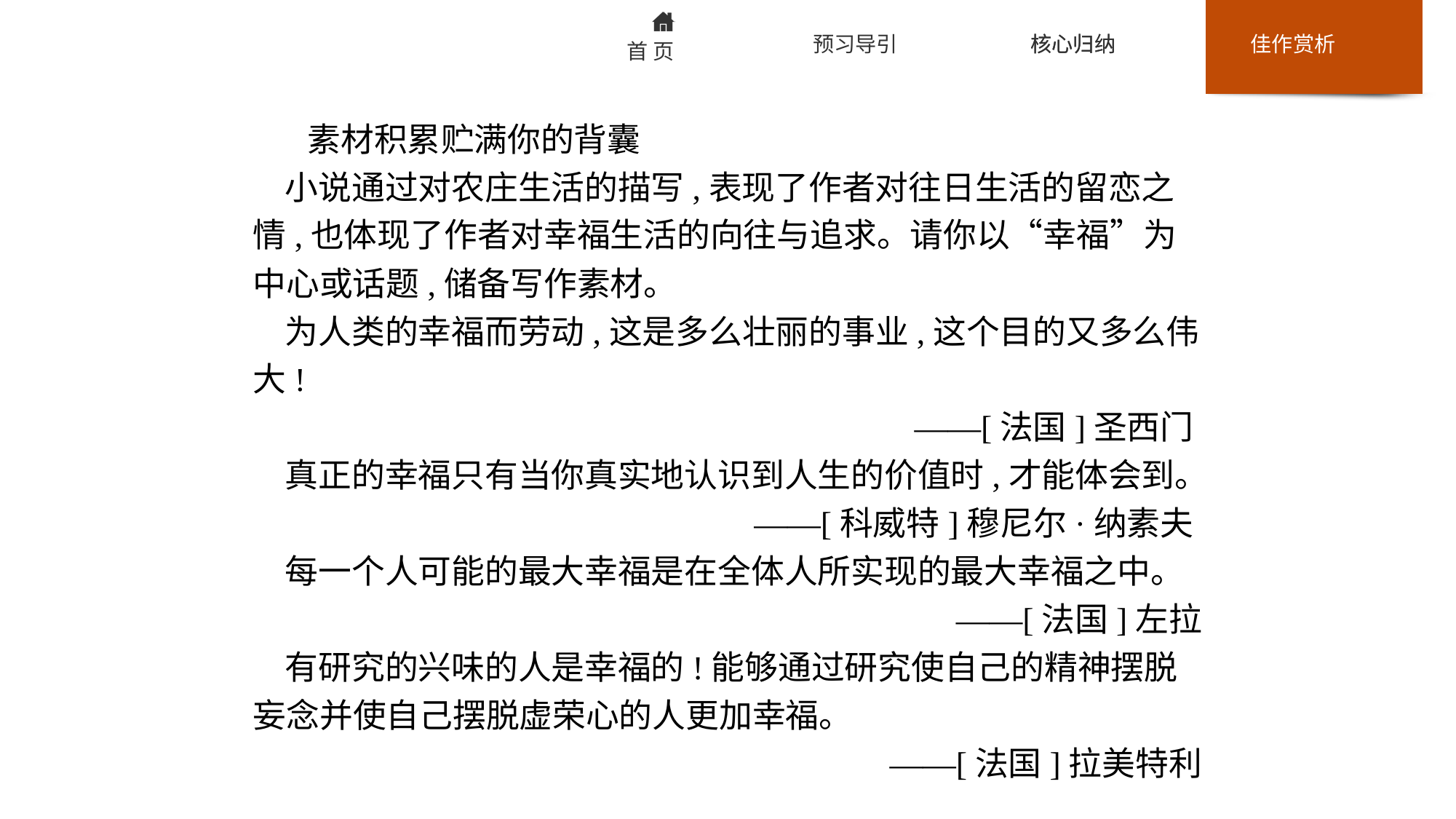

素材积累贮满你的背囊
小说通过对农庄生活的描写,表现了作者对往日生活的留恋之情,也体现了作者对幸福生活的向往与追求。请你以“幸福”为中心或话题,储备写作素材。
为人类的幸福而劳动,这是多么壮丽的事业,这个目的又多么伟大!
——[法国]圣西门
真正的幸福只有当你真实地认识到人生的价值时,才能体会到。
——[科威特]穆尼尔·纳素夫
每一个人可能的最大幸福是在全体人所实现的最大幸福之中。
——[法国]左拉
有研究的兴味的人是幸福的!能够通过研究使自己的精神摆脱妄念并使自己摆脱虚荣心的人更加幸福。
——[法国]拉美特利